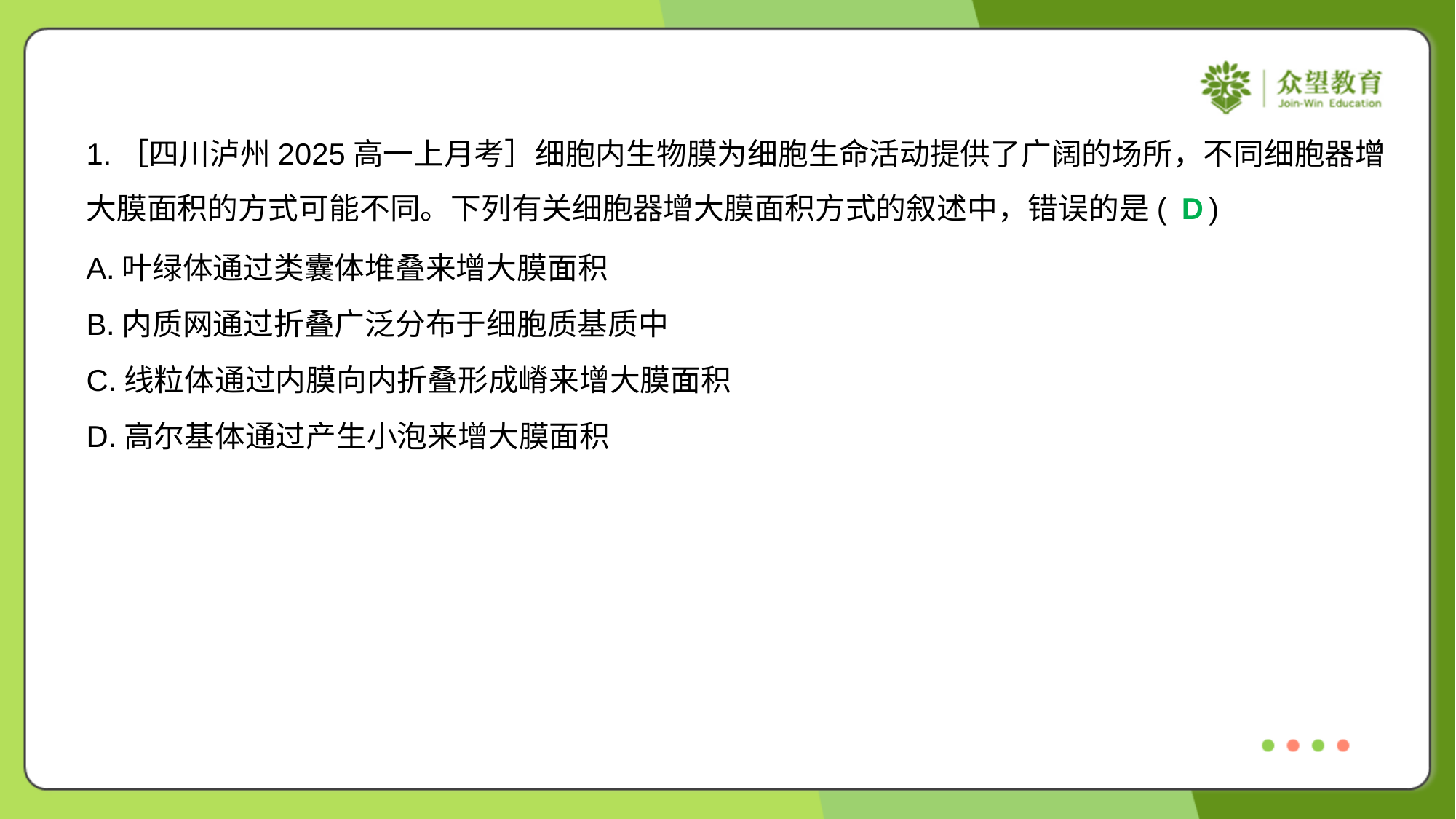

1.［四川泸州2025高一上月考］细胞内生物膜为细胞生命活动提供了广阔的场所，不同细胞器增
大膜面积的方式可能不同。下列有关细胞器增大膜面积方式的叙述中，错误的是(     )
D
A.叶绿体通过类囊体堆叠来增大膜面积
B.内质网通过折叠广泛分布于细胞质基质中
C.线粒体通过内膜向内折叠形成嵴来增大膜面积
D.高尔基体通过产生小泡来增大膜面积